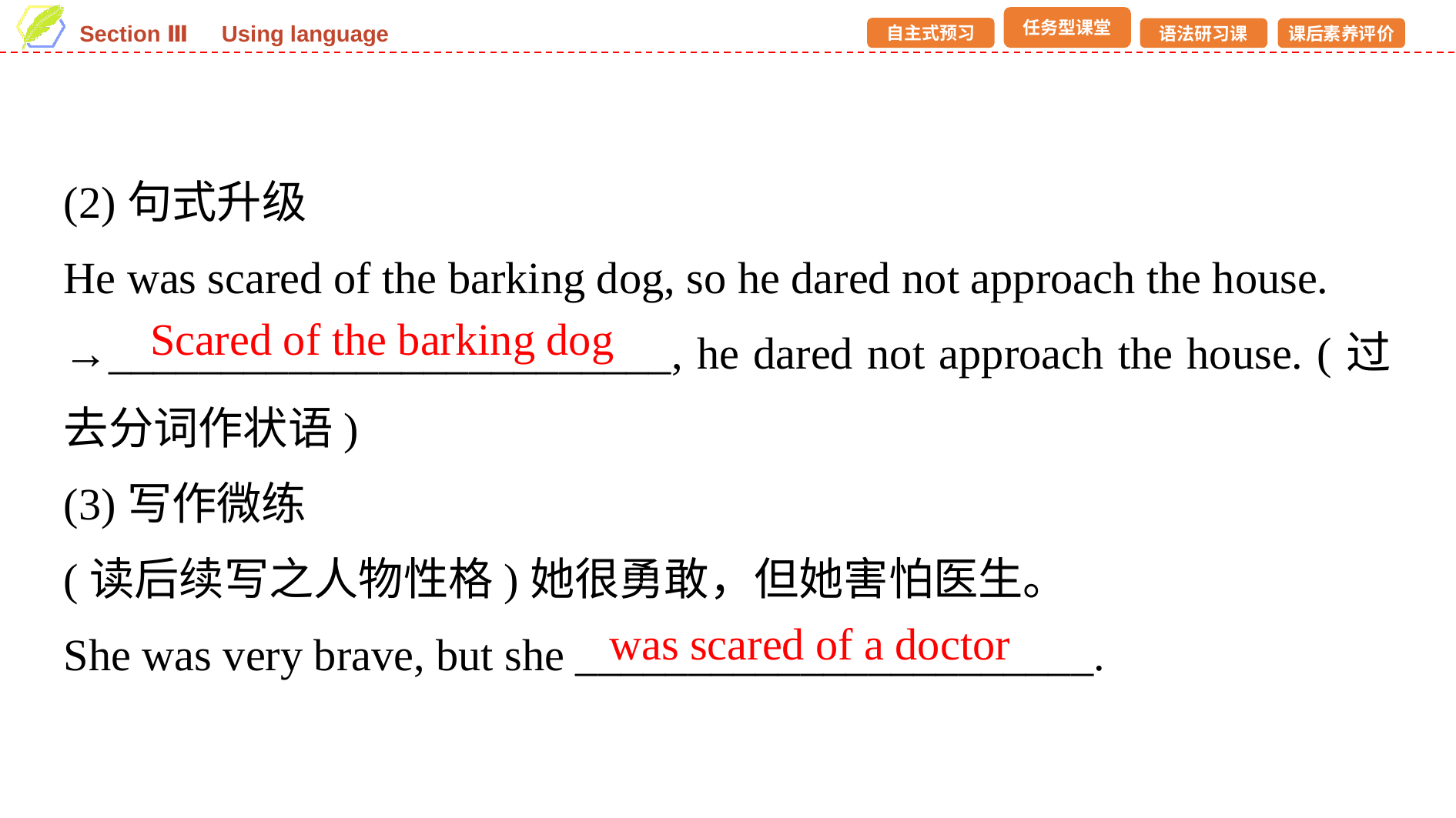

(2)句式升级
He was scared of the barking dog, so he dared not approach the house.
→_________________________, he dared not approach the house. (过去分词作状语)
(3)写作微练
(读后续写之人物性格)她很勇敢，但她害怕医生。
She was very brave, but she _______________________.
Scared of the barking dog
was scared of a doctor